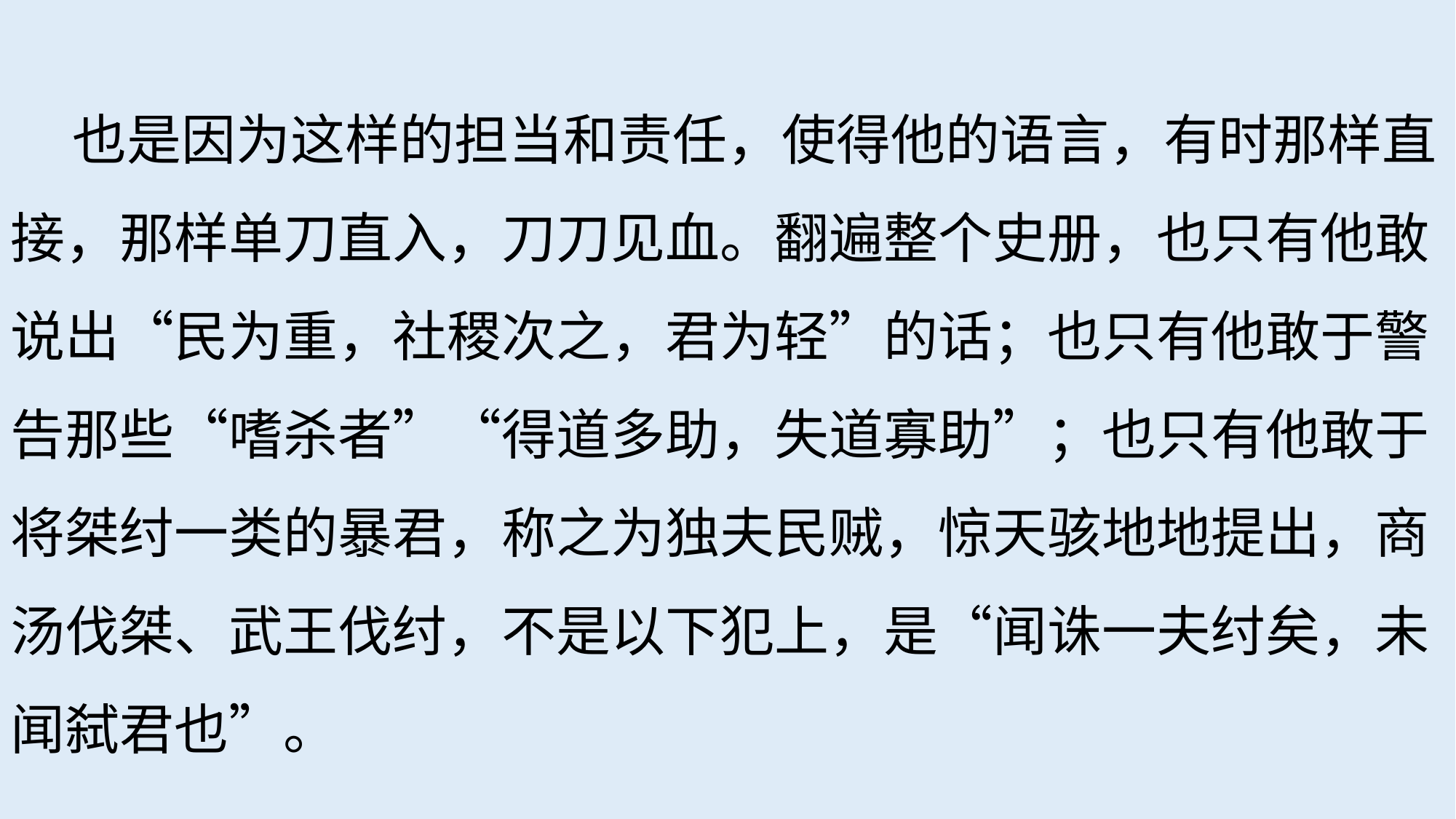

也是因为这样的担当和责任，使得他的语言，有时那样直接，那样单刀直入，刀刀见血。翻遍整个史册，也只有他敢说出“民为重，社稷次之，君为轻”的话；也只有他敢于警告那些“嗜杀者”“得道多助，失道寡助”；也只有他敢于将桀纣一类的暴君，称之为独夫民贼，惊天骇地地提出，商汤伐桀、武王伐纣，不是以下犯上，是“闻诛一夫纣矣，未闻弑君也”。